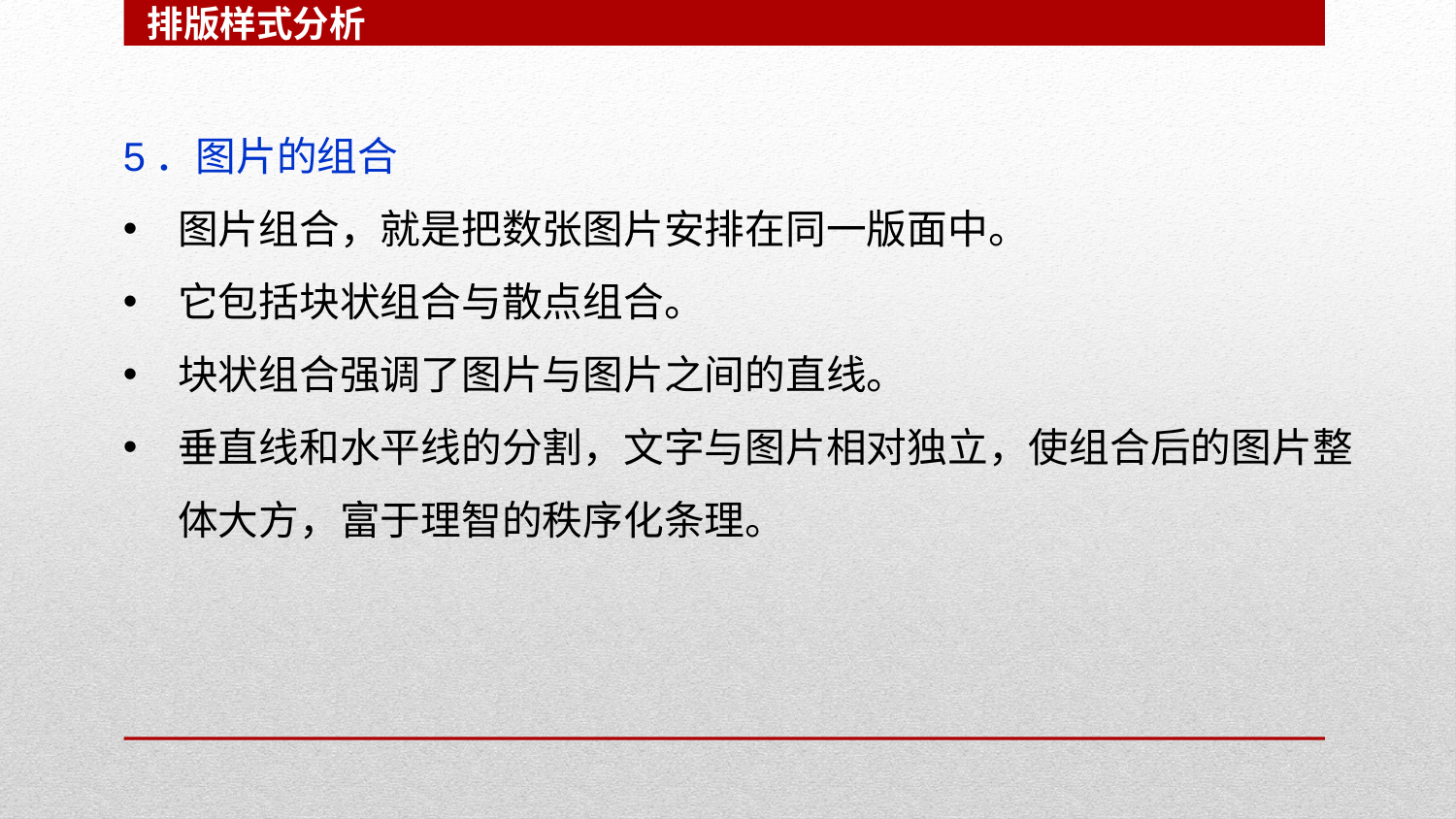

排版样式分析
5．图片的组合
图片组合，就是把数张图片安排在同一版面中。
它包括块状组合与散点组合。
块状组合强调了图片与图片之间的直线。
垂直线和水平线的分割，文字与图片相对独立，使组合后的图片整体大方，富于理智的秩序化条理。